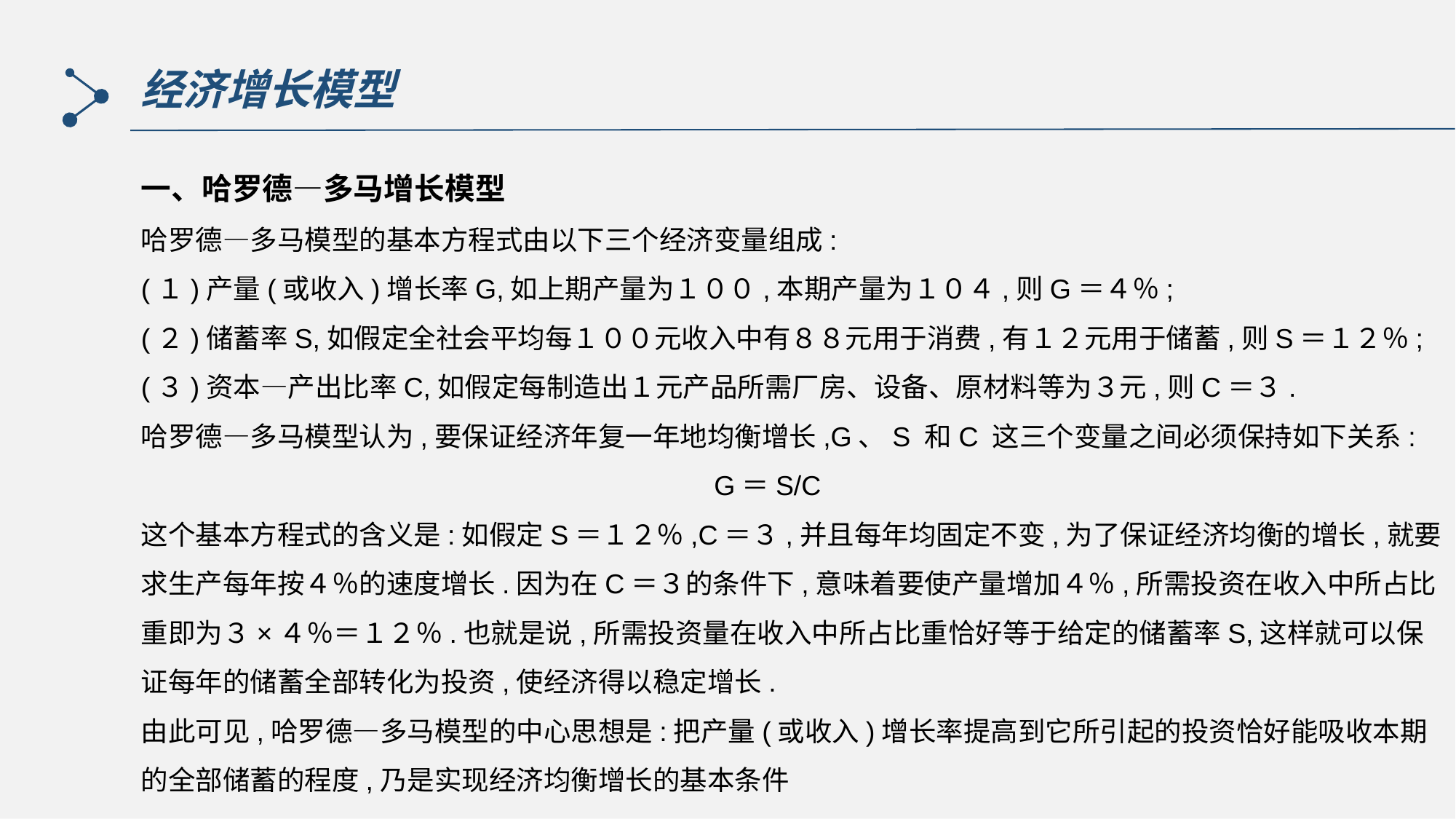

经济增长模型
一、哈罗德—多马增长模型
哈罗德—多马模型的基本方程式由以下三个经济变量组成:
(１)产量(或收入)增长率G,如上期产量为１００,本期产量为１０４,则G＝４％;
(２)储蓄率S,如假定全社会平均每１００元收入中有８８元用于消费,有１２元用于储蓄,则S＝１２％;
(３)资本—产出比率C,如假定每制造出１元产品所需厂房、设备、原材料等为３元,则C＝３.
哈罗德—多马模型认为,要保证经济年复一年地均衡增长,G、S 和C 这三个变量之间必须保持如下关系:
                                                                           G＝S/C
这个基本方程式的含义是:如假定S＝１２％,C＝３,并且每年均固定不变,为了保证经济均衡的增长,就要求生产每年按４％的速度增长.因为在C＝３的条件下,意味着要使产量增加４％,所需投资在收入中所占比重即为３×４％＝１２％.也就是说,所需投资量在收入中所占比重恰好等于给定的储蓄率S,这样就可以保证每年的储蓄全部转化为投资,使经济得以稳定增长.
由此可见,哈罗德—多马模型的中心思想是:把产量(或收入)增长率提高到它所引起的投资恰好能吸收本期的全部储蓄的程度,乃是实现经济均衡增长的基本条件